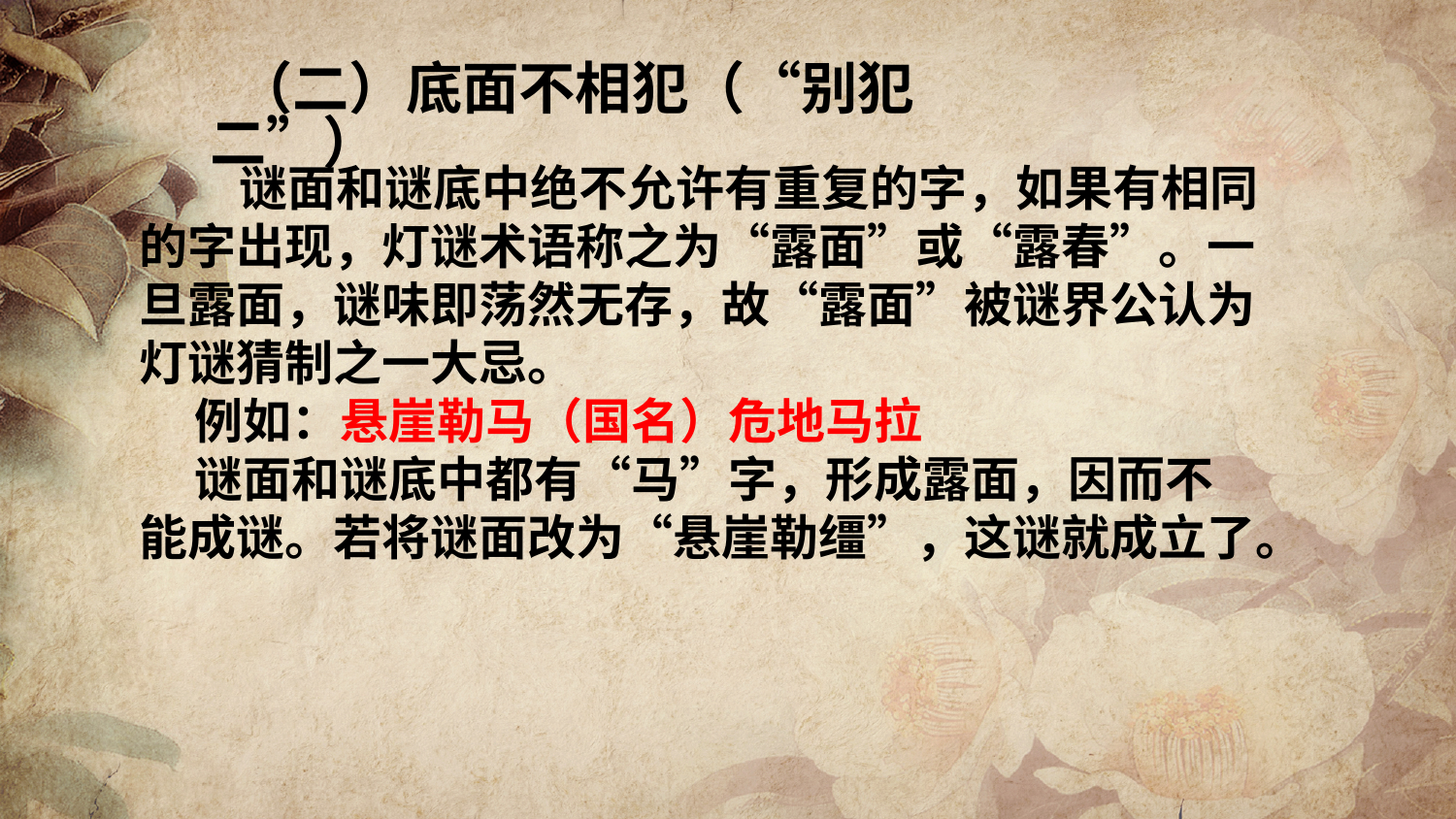

（二）底面不相犯（“别犯二”）
           谜面和谜底中绝不允许有重复的字，如果有相同的字出现，灯谜术语称之为“露面”或“露春”。一旦露面，谜味即荡然无存，故“露面”被谜界公认为灯谜猜制之一大忌。
    例如：悬崖勒马（国名）危地马拉
    谜面和谜底中都有“马”字，形成露面，因而不能成谜。若将谜面改为“悬崖勒缰”，这谜就成立了。